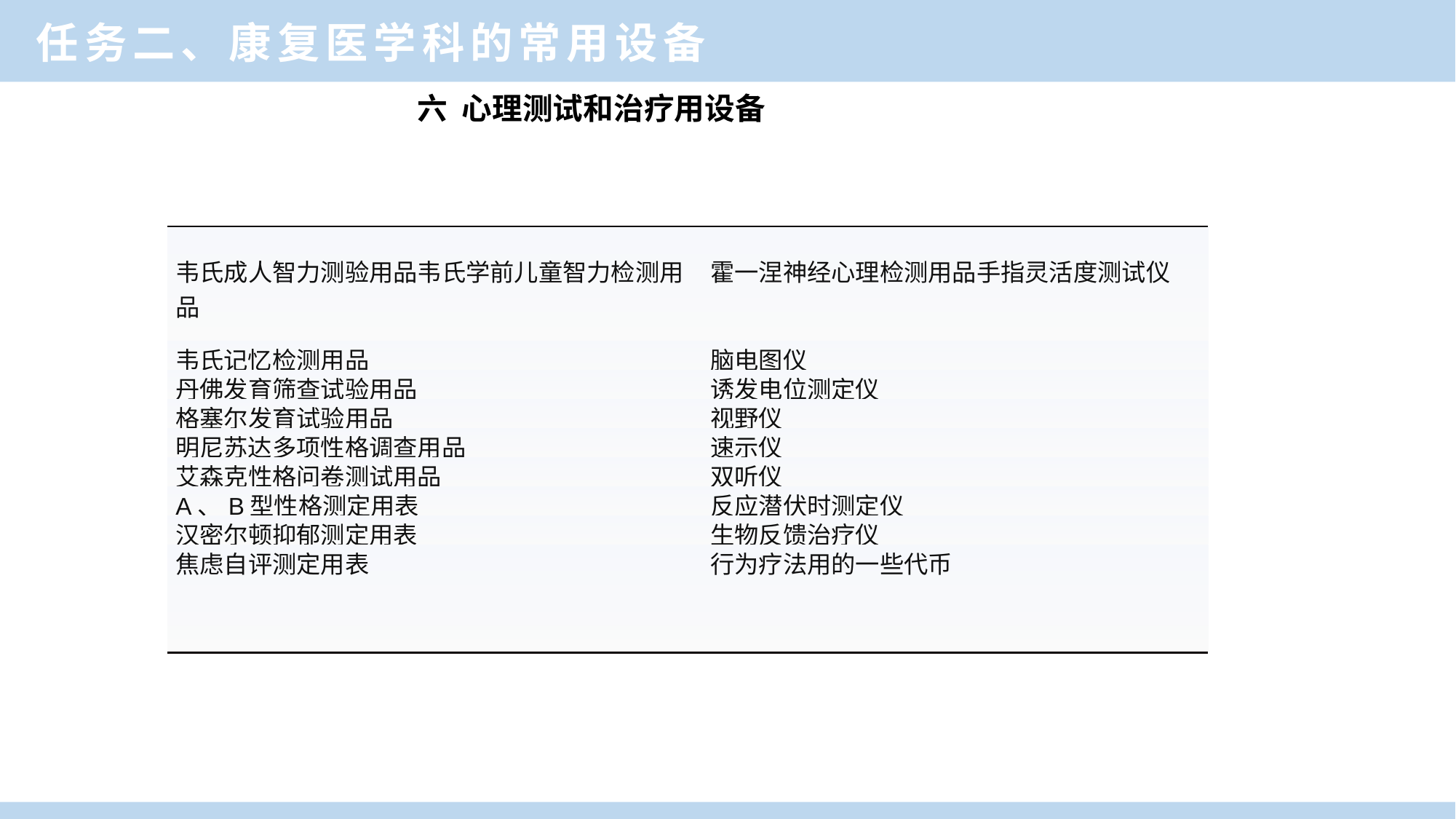

任务二、康复医学科的常用设备
  六  心理测试和治疗用设备
| 韦氏成人智力测验用品韦氏学前儿童智力检测用品 | 霍一涅神经心理检测用品手指灵活度测试仪 |
| --- | --- |
| 韦氏记忆检测用品 | 脑电图仪 |
| 丹佛发育筛查试验用品 | 诱发电位测定仪 |
| 格塞尔发育试验用品 | 视野仪 |
| 明尼苏达多项性格调查用品 | 速示仪 |
| 艾森克性格问卷测试用品 | 双听仪 |
| A、B型性格测定用表 | 反应潜伏时测定仪 |
| 汉密尔顿抑郁测定用表 | 生物反馈治疗仪 |
| 焦虑自评测定用表 | 行为疗法用的一些代币 |
一、康复医学科功能与作用